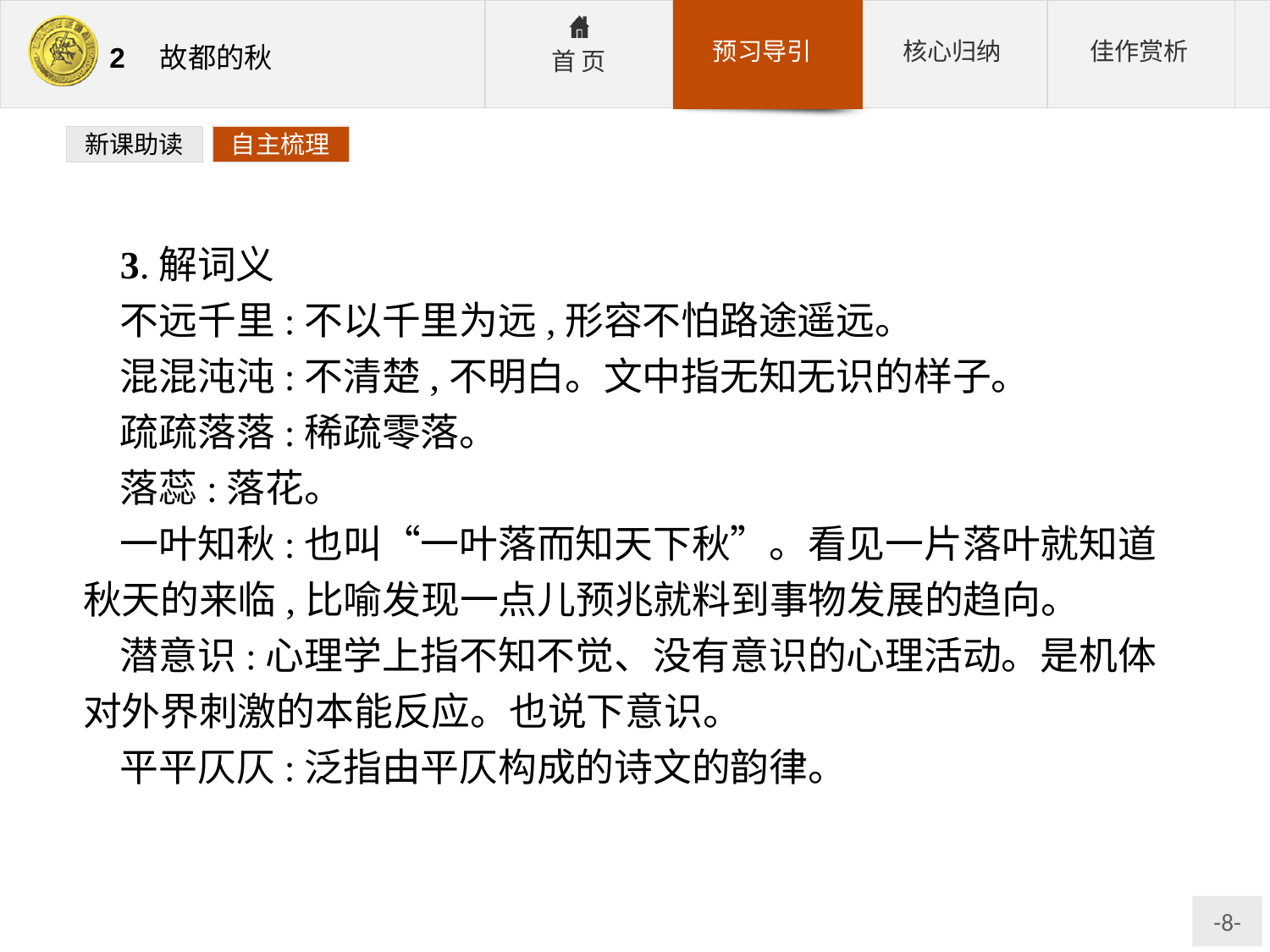

新课助读
自主梳理
3.解词义
不远千里:不以千里为远,形容不怕路途遥远。
混混沌沌:不清楚,不明白。文中指无知无识的样子。
疏疏落落:稀疏零落。
落蕊:落花。
一叶知秋:也叫“一叶落而知天下秋”。看见一片落叶就知道秋天的来临,比喻发现一点儿预兆就料到事物发展的趋向。
潜意识:心理学上指不知不觉、没有意识的心理活动。是机体对外界刺激的本能反应。也说下意识。
平平仄仄:泛指由平仄构成的诗文的韵律。